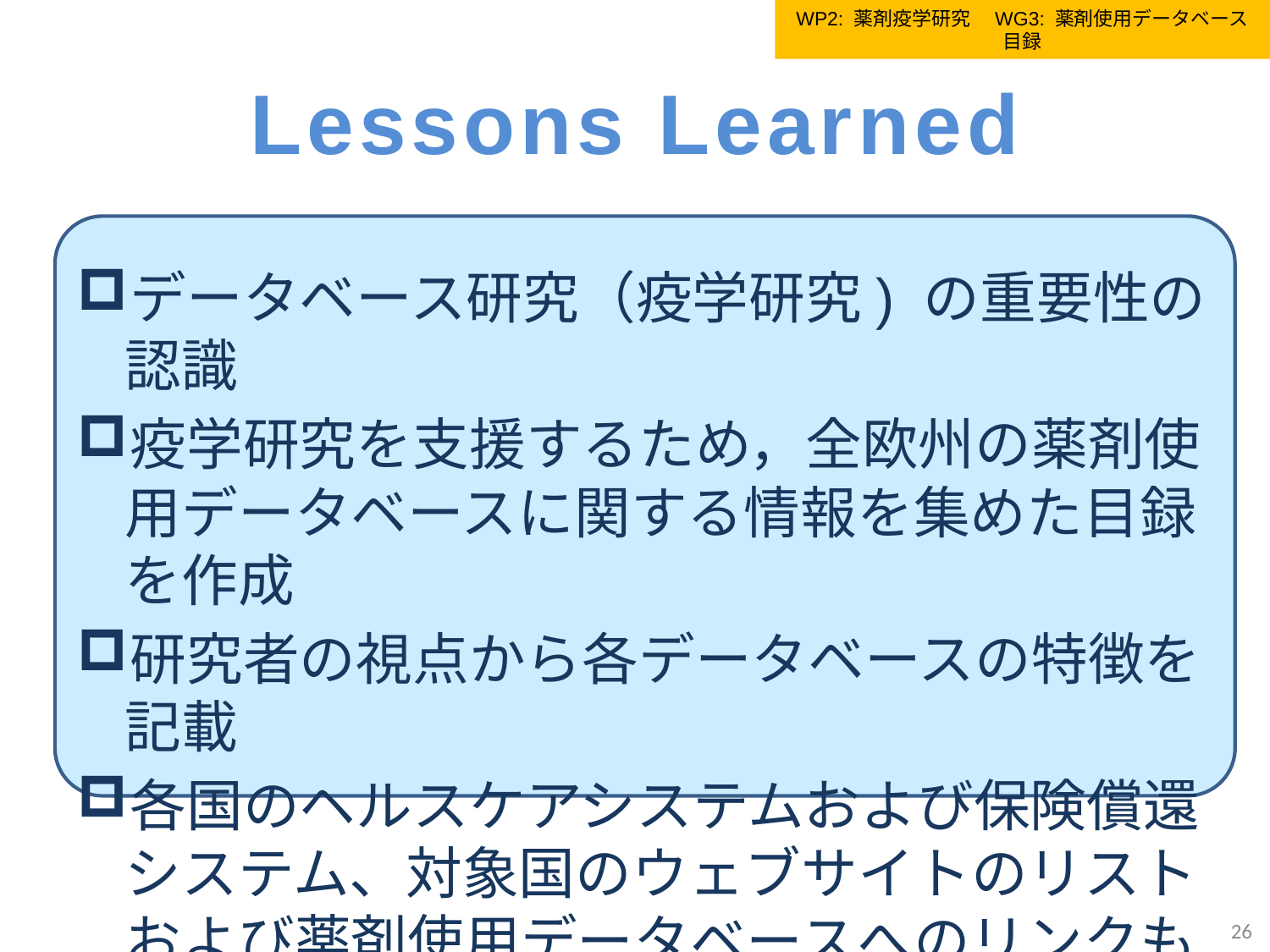

WP2: 薬剤疫学研究　WG3: 薬剤使用データベース目録
# Lessons Learned

データベース研究（疫学研究) の重要性の認識
疫学研究を支援するため，全欧州の薬剤使用データベースに関する情報を集めた目録を作成
研究者の視点から各データベースの特徴を記載
各国のヘルスケアシステムおよび保険償還システム、対象国のウェブサイトのリストおよび薬剤使用データベースへのリンクも紹介

26